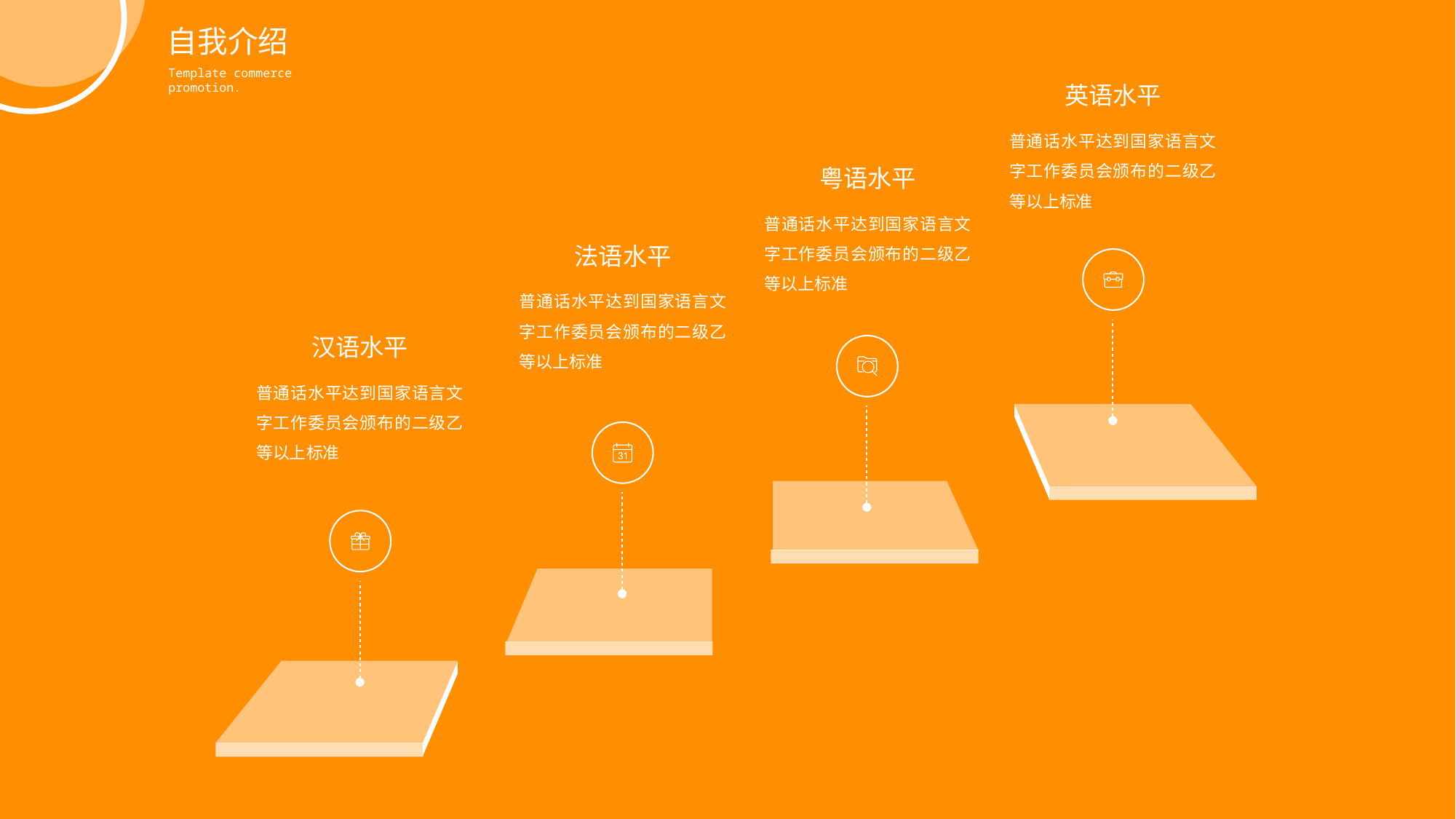

自我介绍
Template commerce promotion.
英语水平
普通话水平达到国家语言文字工作委员会颁布的二级乙等以上标准
粤语水平
普通话水平达到国家语言文字工作委员会颁布的二级乙等以上标准
法语水平

普通话水平达到国家语言文字工作委员会颁布的二级乙等以上标准

汉语水平

普通话水平达到国家语言文字工作委员会颁布的二级乙等以上标准